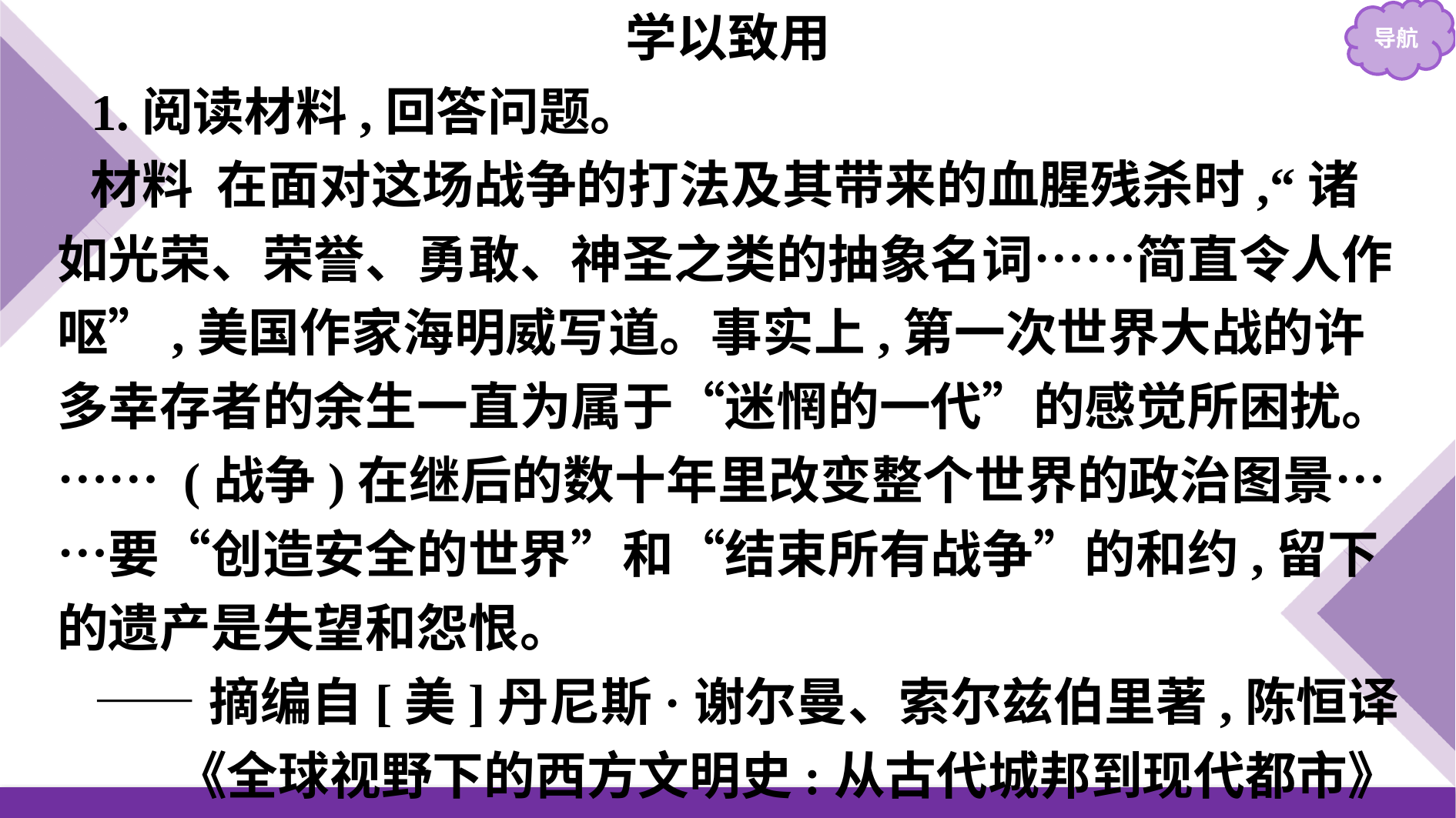

学以致用
1.阅读材料,回答问题。
材料  在面对这场战争的打法及其带来的血腥残杀时,“诸如光荣、荣誉、勇敢、神圣之类的抽象名词……简直令人作呕”,美国作家海明威写道。事实上,第一次世界大战的许多幸存者的余生一直为属于“迷惘的一代”的感觉所困扰。…… (战争)在继后的数十年里改变整个世界的政治图景……要“创造安全的世界”和“结束所有战争”的和约,留下的遗产是失望和怨恨。
——摘编自[美]丹尼斯·谢尔曼、索尔兹伯里著,陈恒译
《全球视野下的西方文明史:从古代城邦到现代都市》